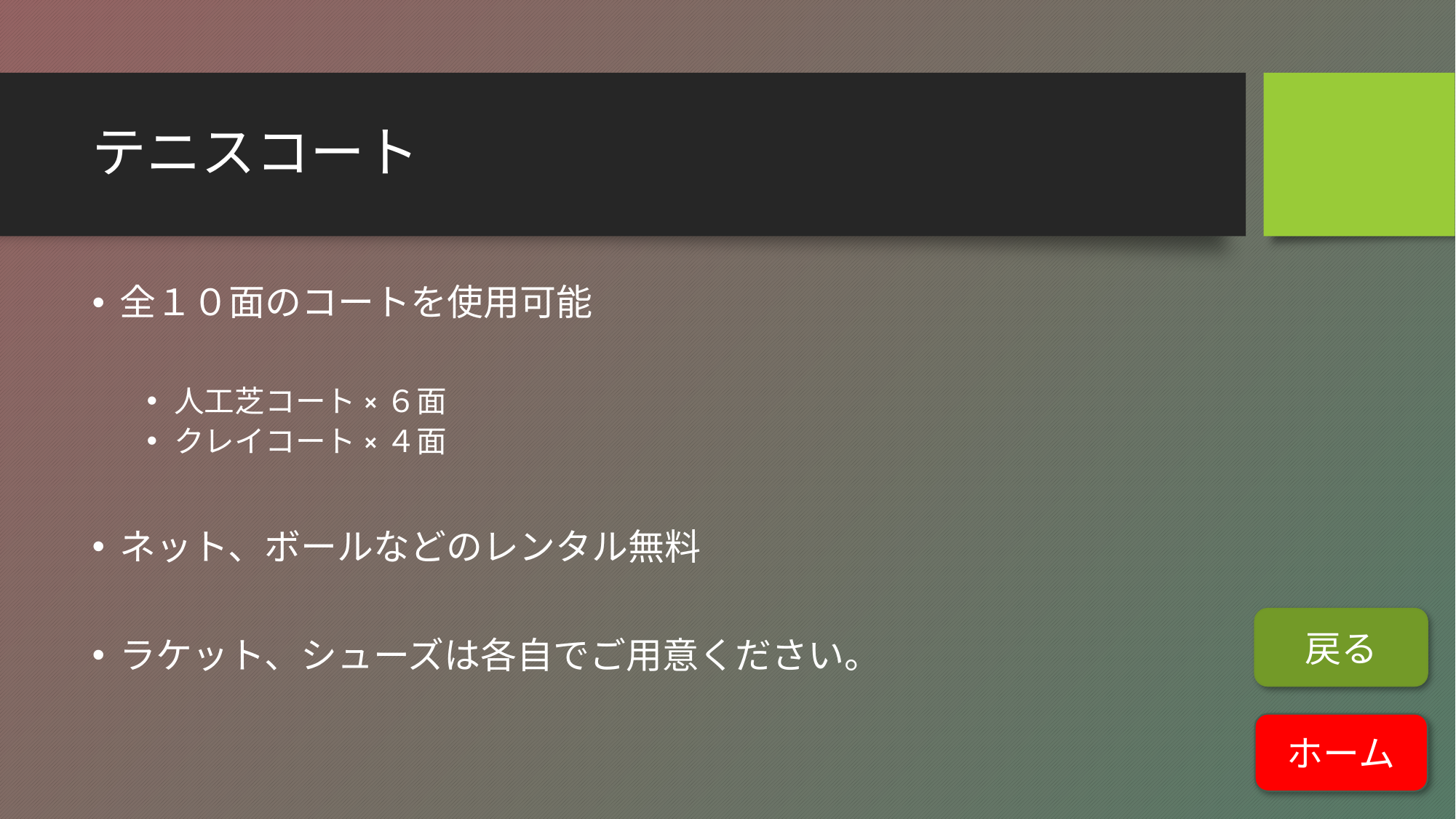

# テニスコート
全１０面のコートを使用可能

人工芝コート×６面
クレイコート×４面

ネット、ボールなどのレンタル無料

ラケット、シューズは各自でご用意ください。

戻る